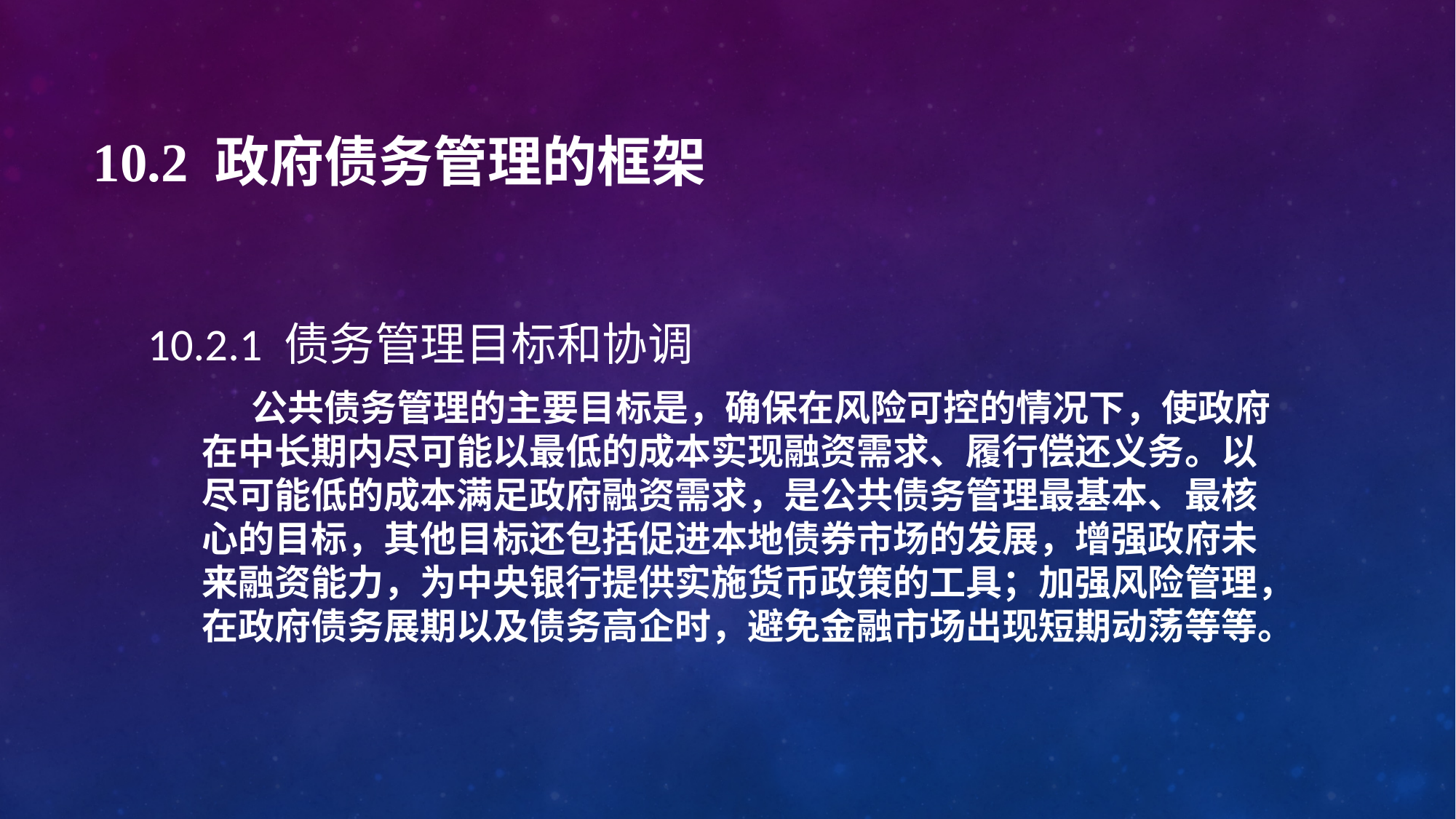

# 10.2 政府债务管理的框架
10.2.1 债务管理目标和协调
     公共债务管理的主要目标是，确保在风险可控的情况下，使政府在中长期内尽可能以最低的成本实现融资需求、履行偿还义务。以尽可能低的成本满足政府融资需求，是公共债务管理最基本、最核心的目标，其他目标还包括促进本地债券市场的发展，增强政府未来融资能力，为中央银行提供实施货币政策的工具；加强风险管理，在政府债务展期以及债务高企时，避免金融市场出现短期动荡等等。